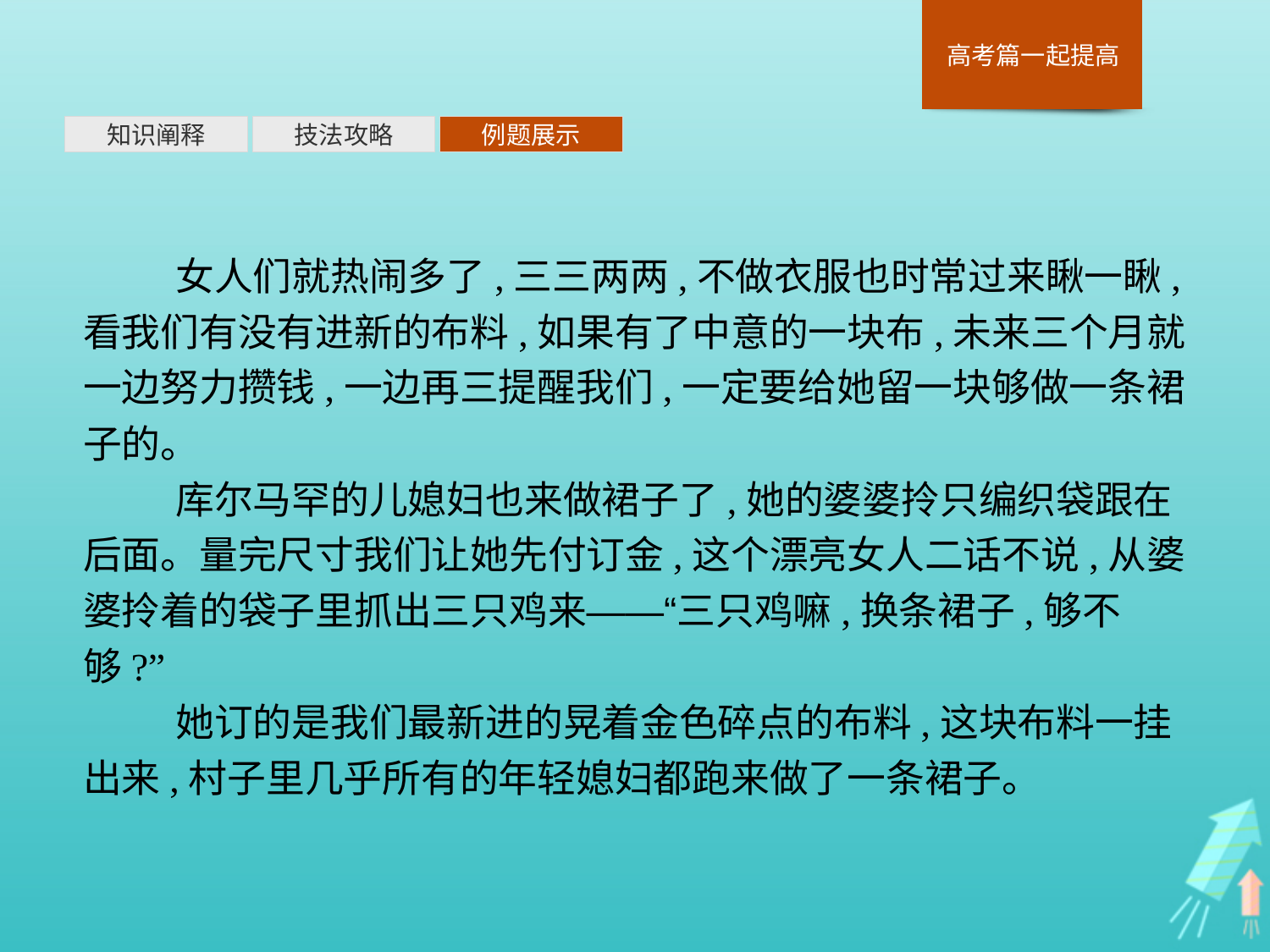

知识阐释
技法攻略
例题展示
女人们就热闹多了,三三两两,不做衣服也时常过来瞅一瞅,看我们有没有进新的布料,如果有了中意的一块布,未来三个月就一边努力攒钱,一边再三提醒我们,一定要给她留一块够做一条裙子的。
库尔马罕的儿媳妇也来做裙子了,她的婆婆拎只编织袋跟在后面。量完尺寸我们让她先付订金,这个漂亮女人二话不说,从婆婆拎着的袋子里抓出三只鸡来——“三只鸡嘛,换条裙子,够不够?”
她订的是我们最新进的晃着金色碎点的布料,这块布料一挂出来,村子里几乎所有的年轻媳妇都跑来做了一条裙子。